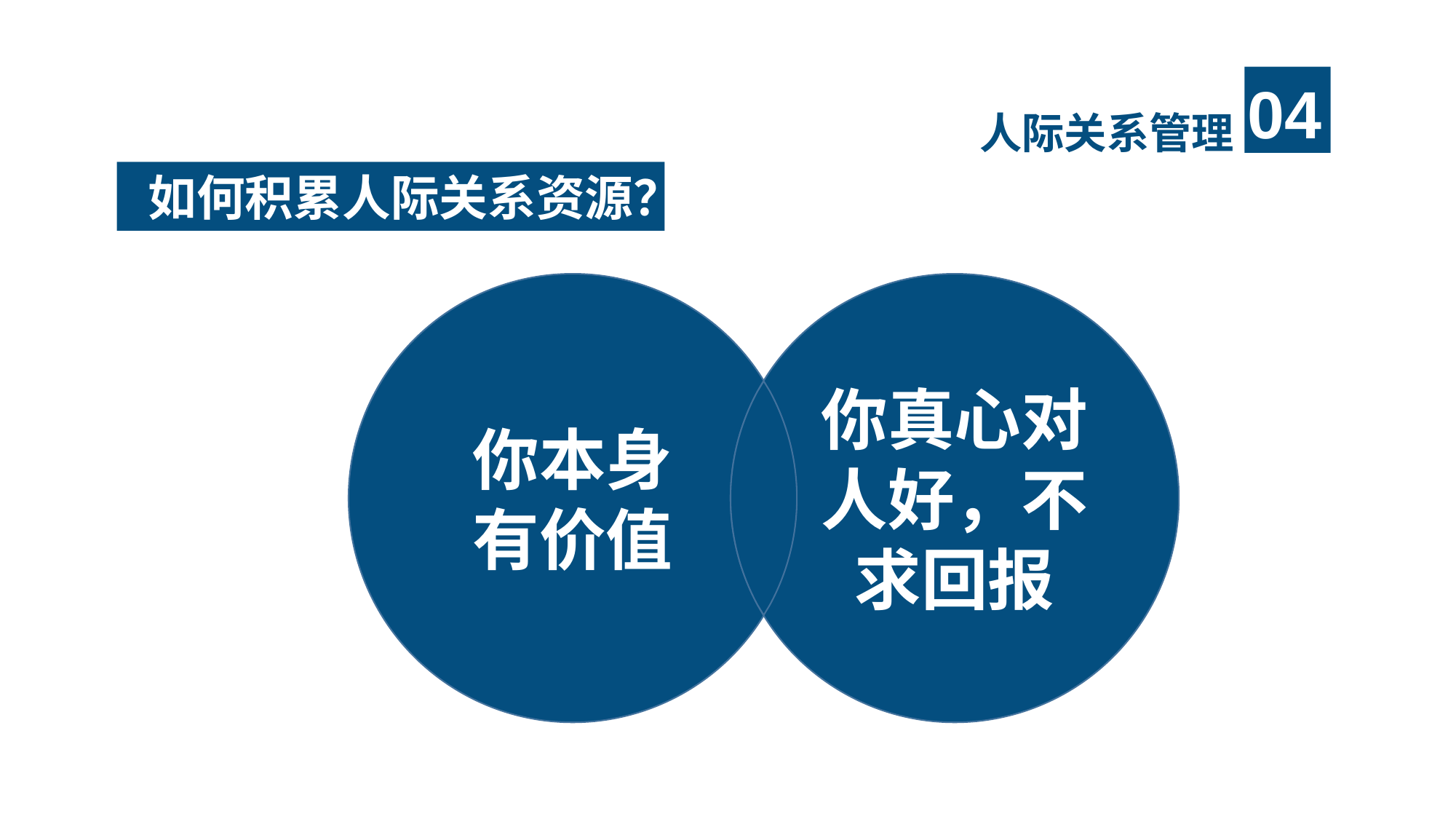

人际关系管理
如何积累人际关系资源？
你本身
有价值
你真心对人好，不求回报